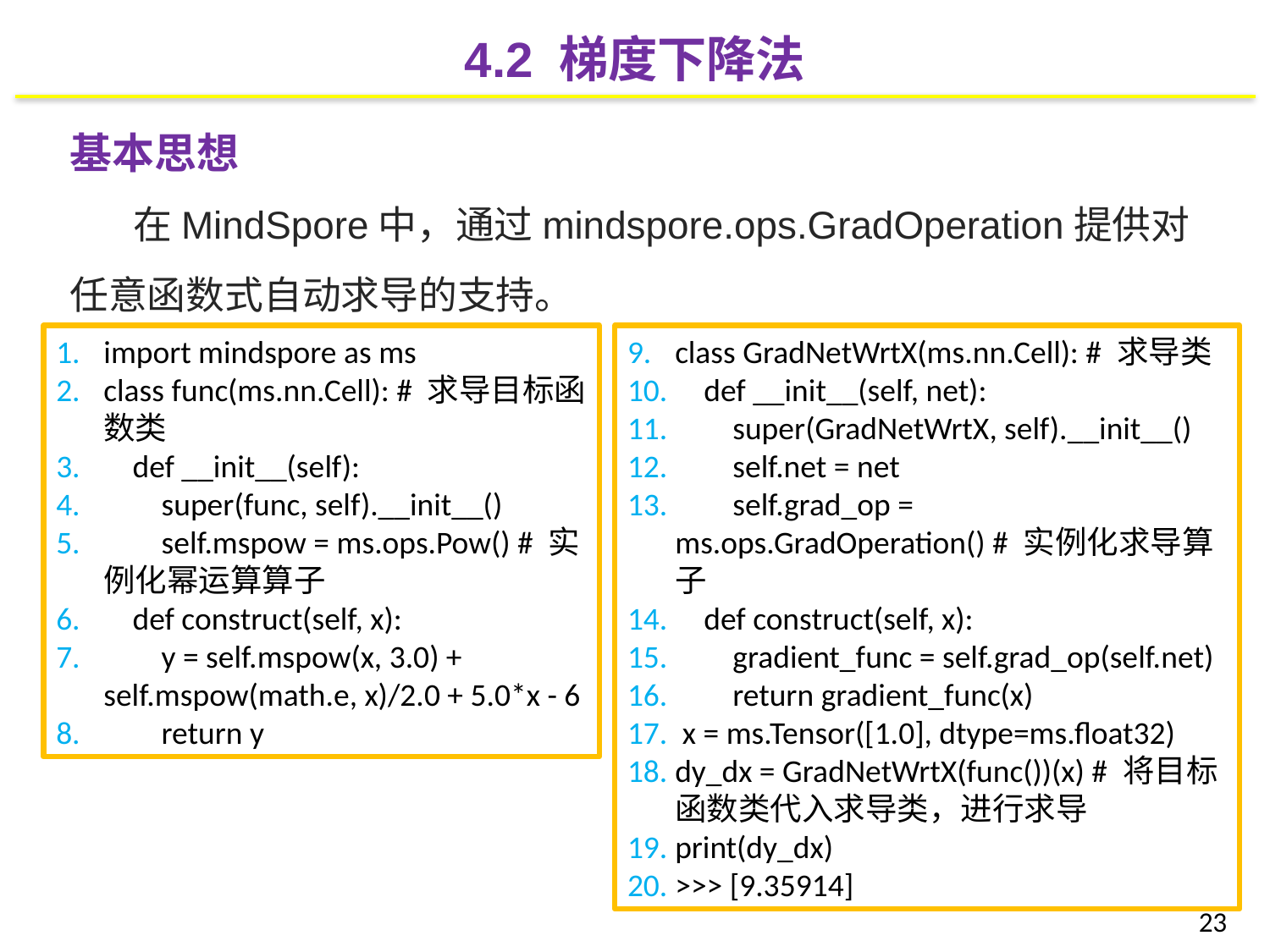

4.2 梯度下降法
基本思想
在MindSpore中，通过mindspore.ops.GradOperation提供对任意函数式自动求导的支持。

class GradNetWrtX(ms.nn.Cell): # 求导类
    def __init__(self, net):
        super(GradNetWrtX, self).__init__()
        self.net = net
        self.grad_op = ms.ops.GradOperation() # 实例化求导算子
    def construct(self, x):
        gradient_func = self.grad_op(self.net)
        return gradient_func(x)
 x = ms.Tensor([1.0], dtype=ms.float32)
dy_dx = GradNetWrtX(func())(x) # 将目标函数类代入求导类，进行求导
print(dy_dx)
>>> [9.35914]
import mindspore as ms
class func(ms.nn.Cell): # 求导目标函数类
    def __init__(self):
        super(func, self).__init__()
        self.mspow = ms.ops.Pow() # 实例化幂运算算子
    def construct(self, x):
        y = self.mspow(x, 3.0) + self.mspow(math.e, x)/2.0 + 5.0*x - 6
        return y
23